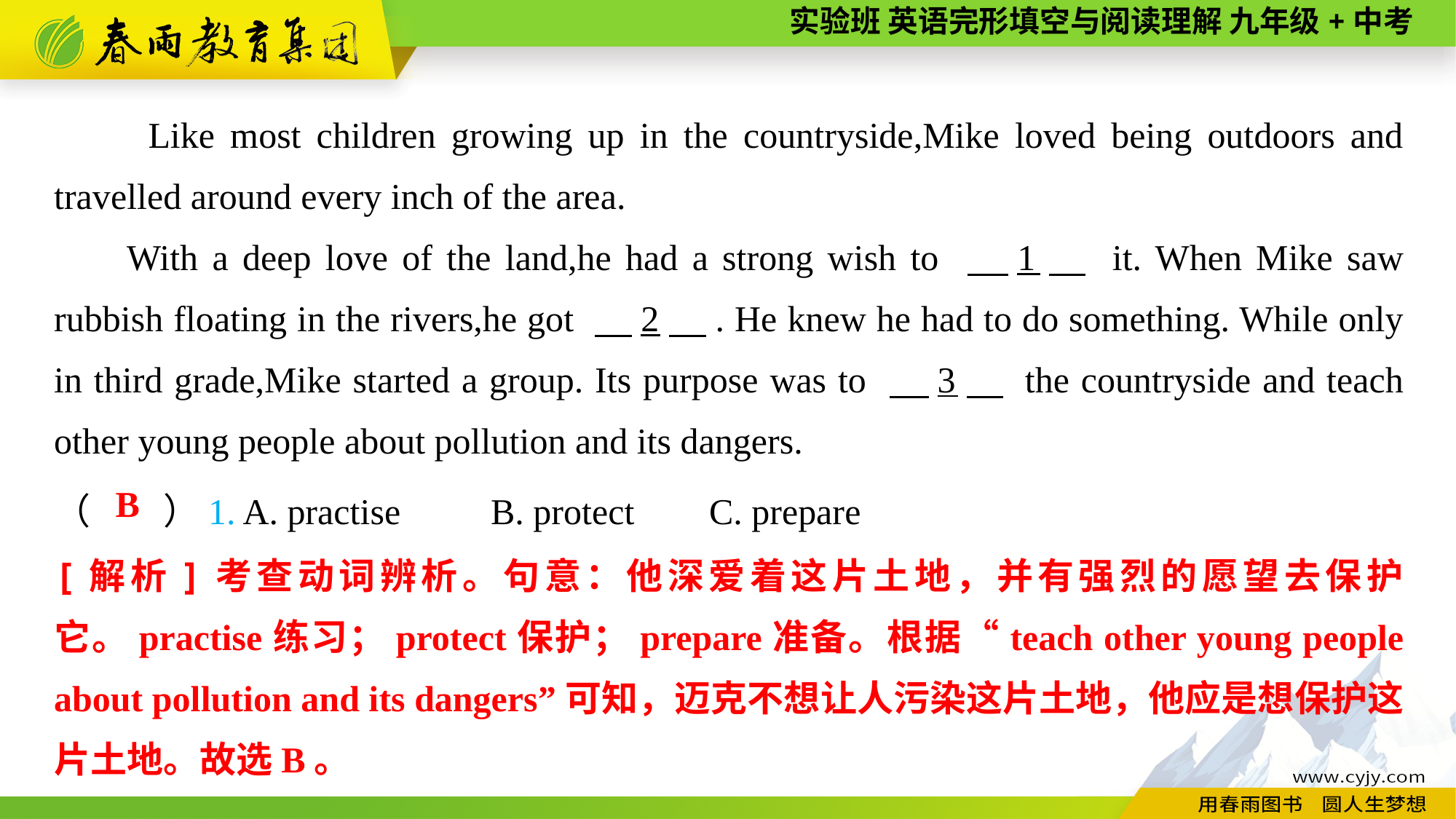

Like most children growing up in the countryside,Mike loved being outdoors and travelled around every inch of the area.
With a deep love of the land,he had a strong wish to 　1　 it. When Mike saw rubbish floating in the rivers,he got 　2　. He knew he had to do something. While only in third grade,Mike started a group. Its purpose was to 　3　 the countryside and teach other young people about pollution and its dangers.
（　　）1. A. practise	B. protect	C. prepare
B
[解析]考查动词辨析。句意：他深爱着这片土地，并有强烈的愿望去保护它。practise练习；protect保护；prepare准备。根据“teach other young people about pollution and its dangers”可知，迈克不想让人污染这片土地，他应是想保护这片土地。故选B。